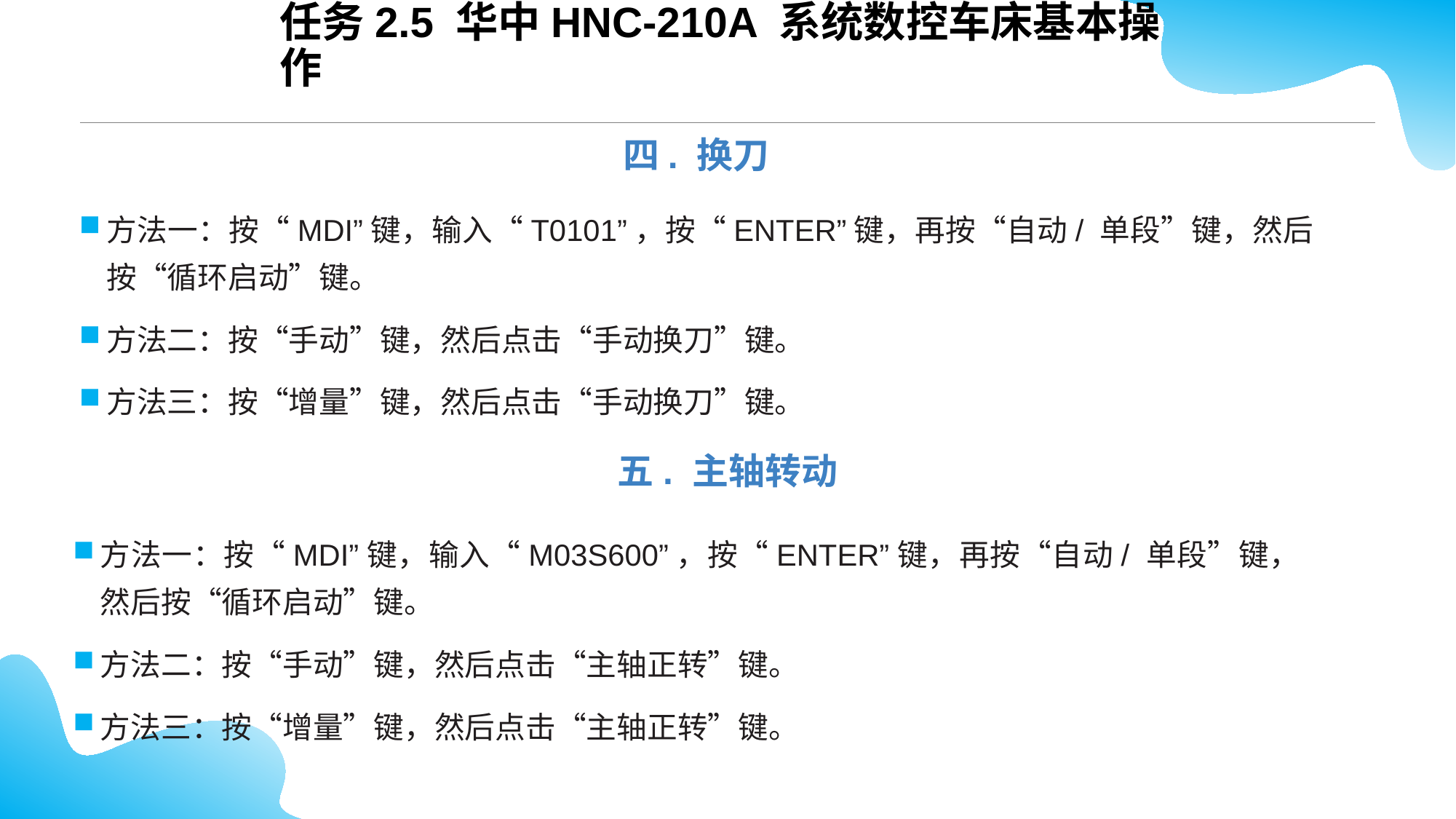

任务2.5 华中HNC-210A 系统数控车床基本操作
四. 换刀
方法一：按“MDI”键，输入“T0101”，按“ENTER”键，再按“自动/ 单段”键，然后按“循环启动”键。
方法二：按“手动”键，然后点击“手动换刀”键。
方法三：按“增量”键，然后点击“手动换刀”键。
五. 主轴转动
方法一：按“MDI”键，输入“M03S600”，按“ENTER”键，再按“自动/ 单段”键， 然后按“循环启动”键。
方法二：按“手动”键，然后点击“主轴正转”键。
方法三：按“增量”键，然后点击“主轴正转”键。